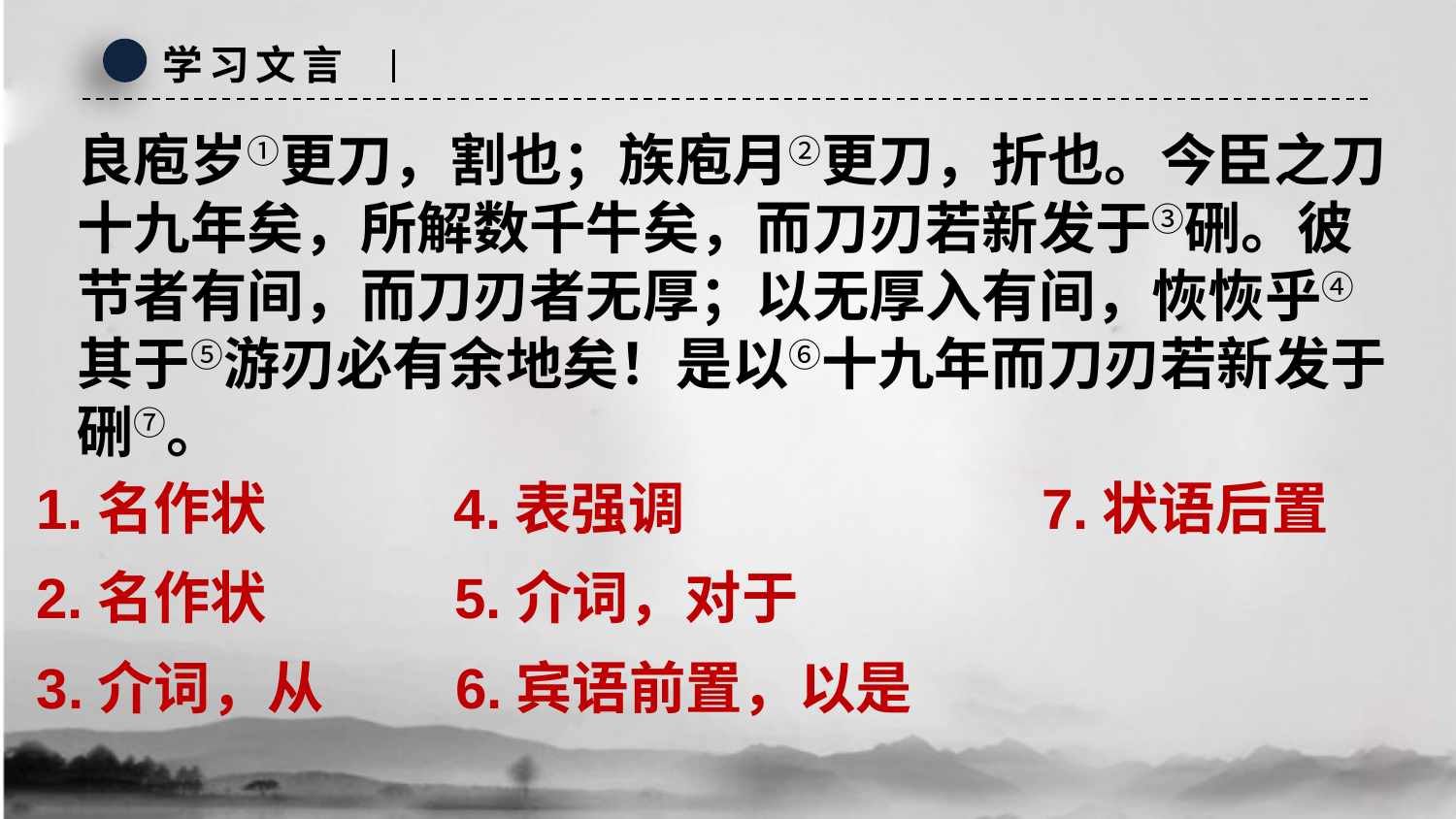

学习文言

良庖岁①更刀，割也；族庖月②更刀，折也。今臣之刀十九年矣，所解数千牛矣，而刀刃若新发于③硎。彼节者有间，而刀刃者无厚；以无厚入有间，恢恢乎④其于⑤游刃必有余地矣！是以⑥十九年而刀刃若新发于硎⑦。

1.名作状
4.表强调
7.状语后置
2.名作状
5.介词，对于
3.介词，从
6.宾语前置，以是